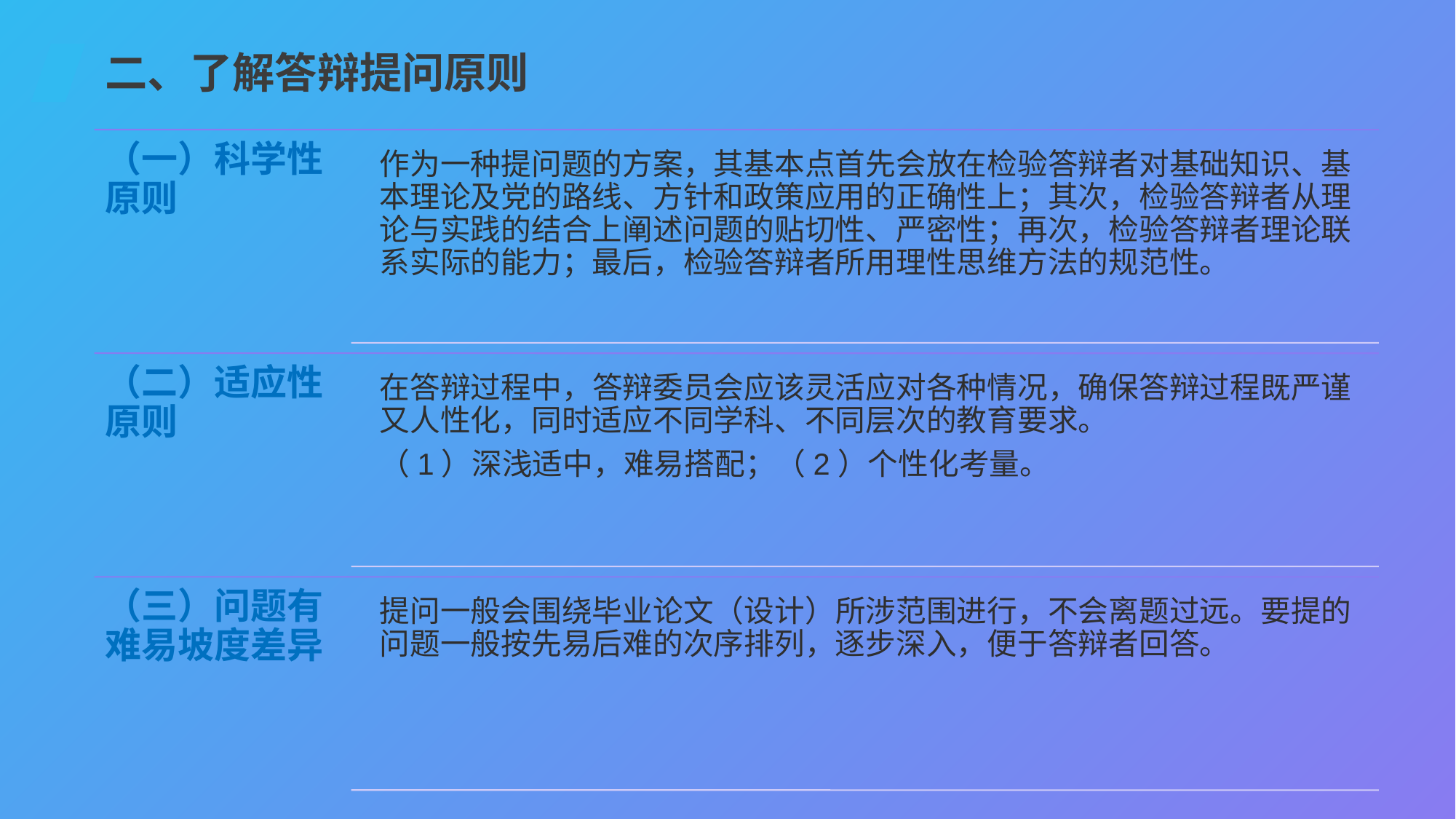

二、了解答辩提问原则
（一）科学性原则
作为一种提问题的方案，其基本点首先会放在检验答辩者对基础知识、基本理论及党的路线、方针和政策应用的正确性上；其次，检验答辩者从理论与实践的结合上阐述问题的贴切性、严密性；再次，检验答辩者理论联系实际的能力；最后，检验答辩者所用理性思维方法的规范性。
（二）适应性原则
在答辩过程中，答辩委员会应该灵活应对各种情况，确保答辩过程既严谨又人性化，同时适应不同学科、不同层次的教育要求。
（1）深浅适中，难易搭配；（2）个性化考量。
（三）问题有难易坡度差异
提问一般会围绕毕业论文（设计）所涉范围进行，不会离题过远。要提的问题一般按先易后难的次序排列，逐步深入，便于答辩者回答。